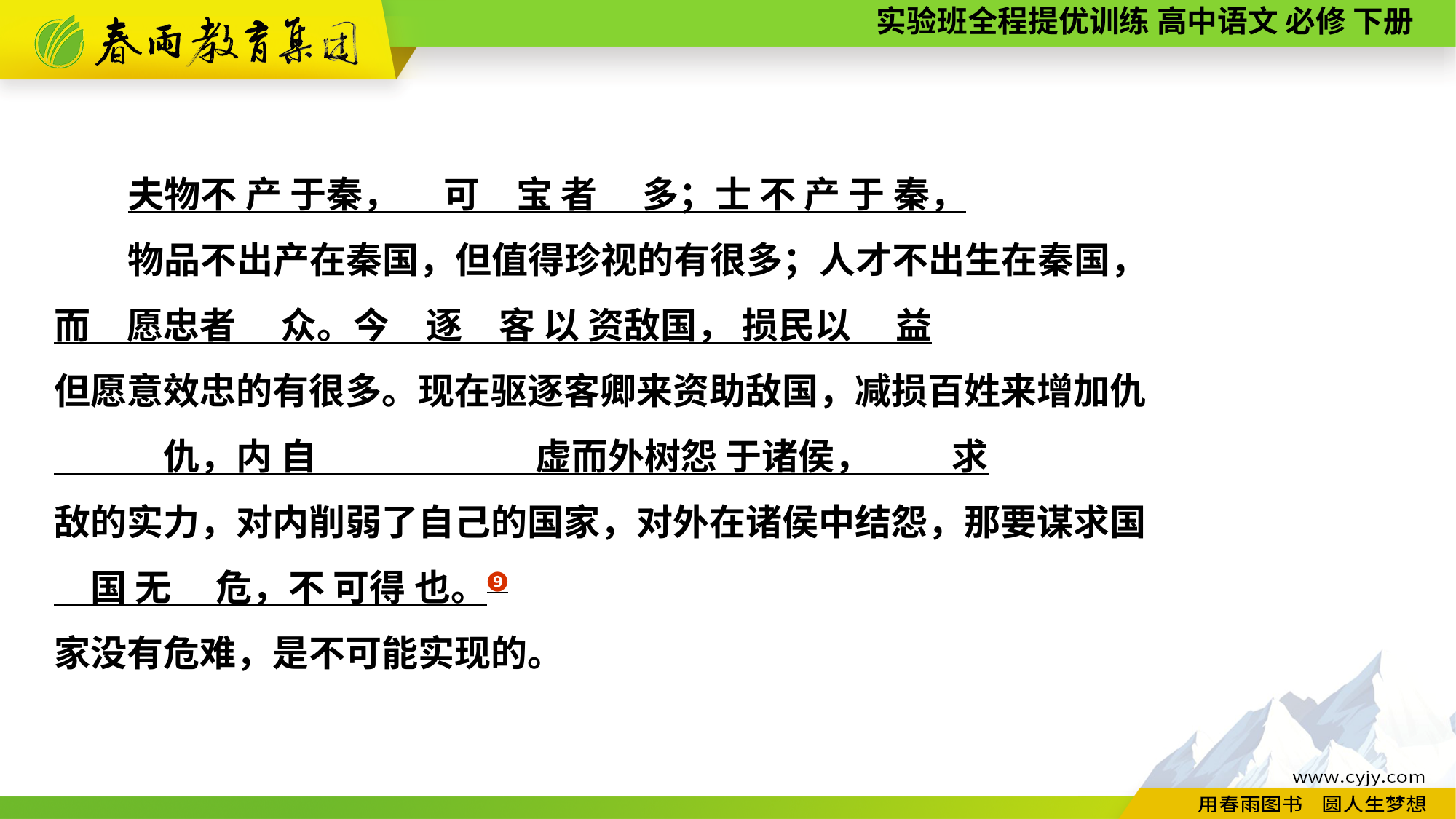

夫物不 产 于秦，　 可　宝 者　 多；士 不 产 于 秦，
物品不出产在秦国，但值得珍视的有很多；人才不出生在秦国，
而　愿忠者　 众。今　逐　客 以 资敌国， 损民以　 益
但愿意效忠的有很多。现在驱逐客卿来资助敌国，减损百姓来增加仇
　　　仇，内 自　　　　　　虚而外树怨 于诸侯，　　 求
敌的实力，对内削弱了自己的国家，对外在诸侯中结怨，那要谋求国
　国 无　 危，不 可得 也。❾
家没有危难，是不可能实现的。